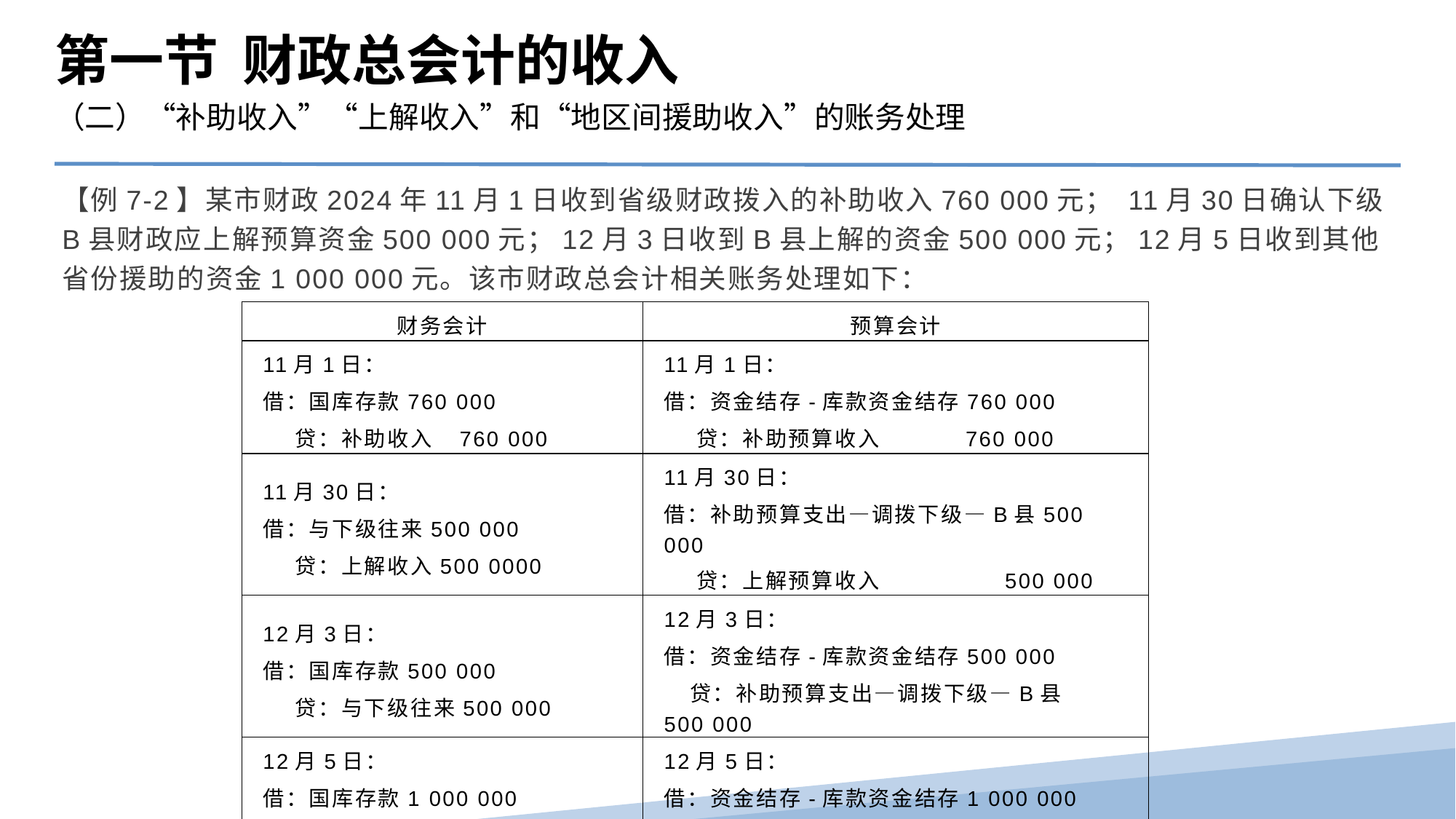

第一节  财政总会计的收入
（二）“补助收入”“上解收入”和“地区间援助收入”的账务处理
【例7-2】某市财政2024年11月1日收到省级财政拨入的补助收入760 000元； 11月30日确认下级B县财政应上解预算资金500 000元；12月3日收到B县上解的资金500 000元；12月5日收到其他省份援助的资金1 000 000元。该市财政总会计相关账务处理如下：
| 财务会计 | 预算会计 |
| --- | --- |
| 11月1日： 借：国库存款760 000 贷：补助收入 760 000 | 11月1日： 借：资金结存-库款资金结存760 000 贷：补助预算收入 760 000 |
| 11月30日： 借：与下级往来500 000 贷：上解收入500 0000 | 11月30日： 借：补助预算支出—调拨下级—B县500 000 贷：上解预算收入 500 000 |
| 12月3日： 借：国库存款500 000 贷：与下级往来500 000 | 12月3日： 借：资金结存-库款资金结存500 000 贷：补助预算支出—调拨下级—B县 500 000 |
| 12月5日： 借：国库存款1 000 000 贷：地区间援助收入1 000 000 | 12月5日： 借：资金结存-库款资金结存1 000 000 贷：地区间援助预算收入 1 000 000 |